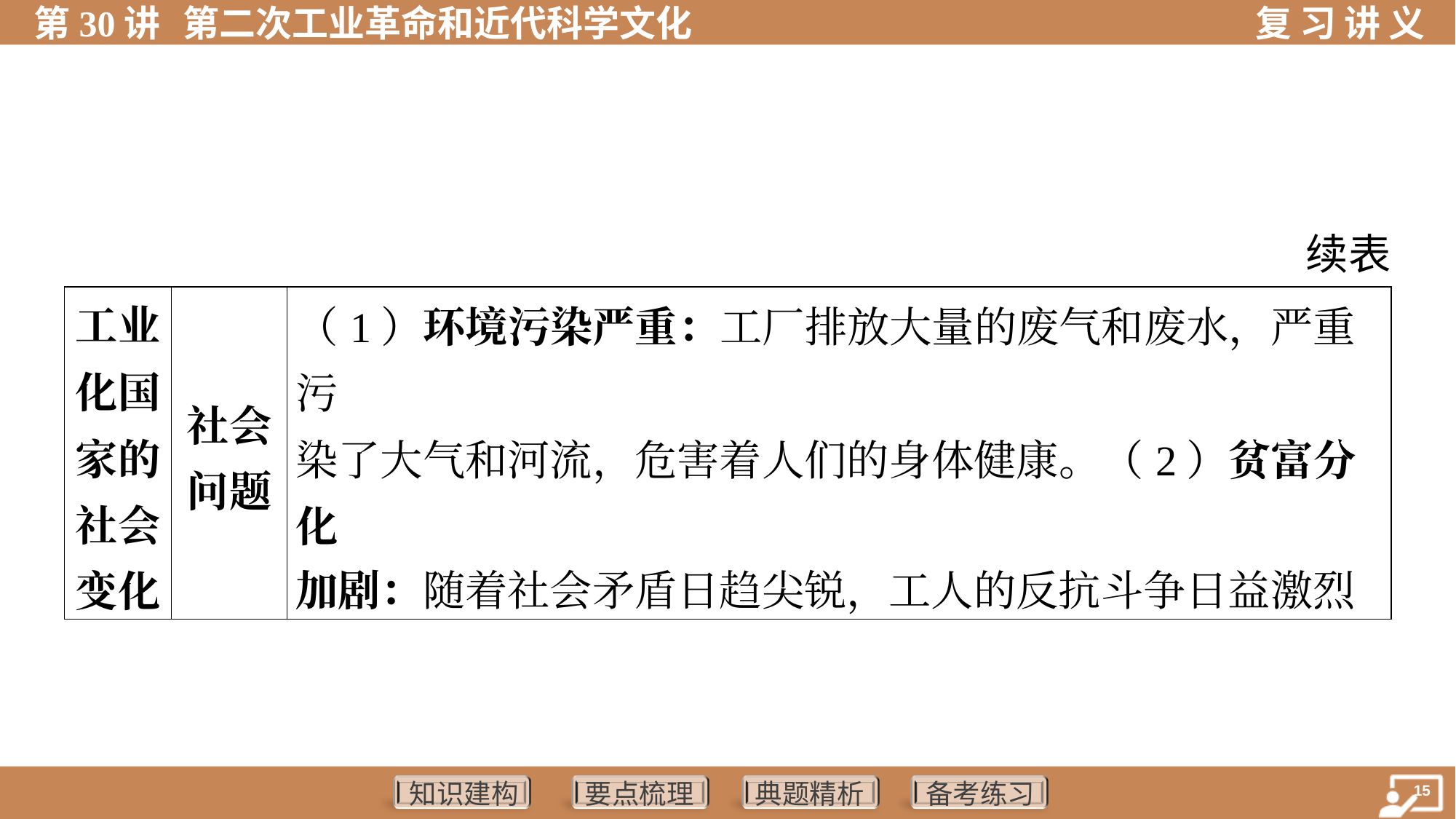

续表
| 工业 化国 家的 社会 变化 | 社会 问题 | （1）环境污染严重：工厂排放大量的废气和废水，严重污 染了大气和河流，危害着人们的身体健康。（2）贫富分化 加剧：随着社会矛盾日趋尖锐，工人的反抗斗争日益激烈 |  |  |  |  |  |  |  |
| --- | --- | --- | --- | --- | --- | --- | --- | --- | --- |